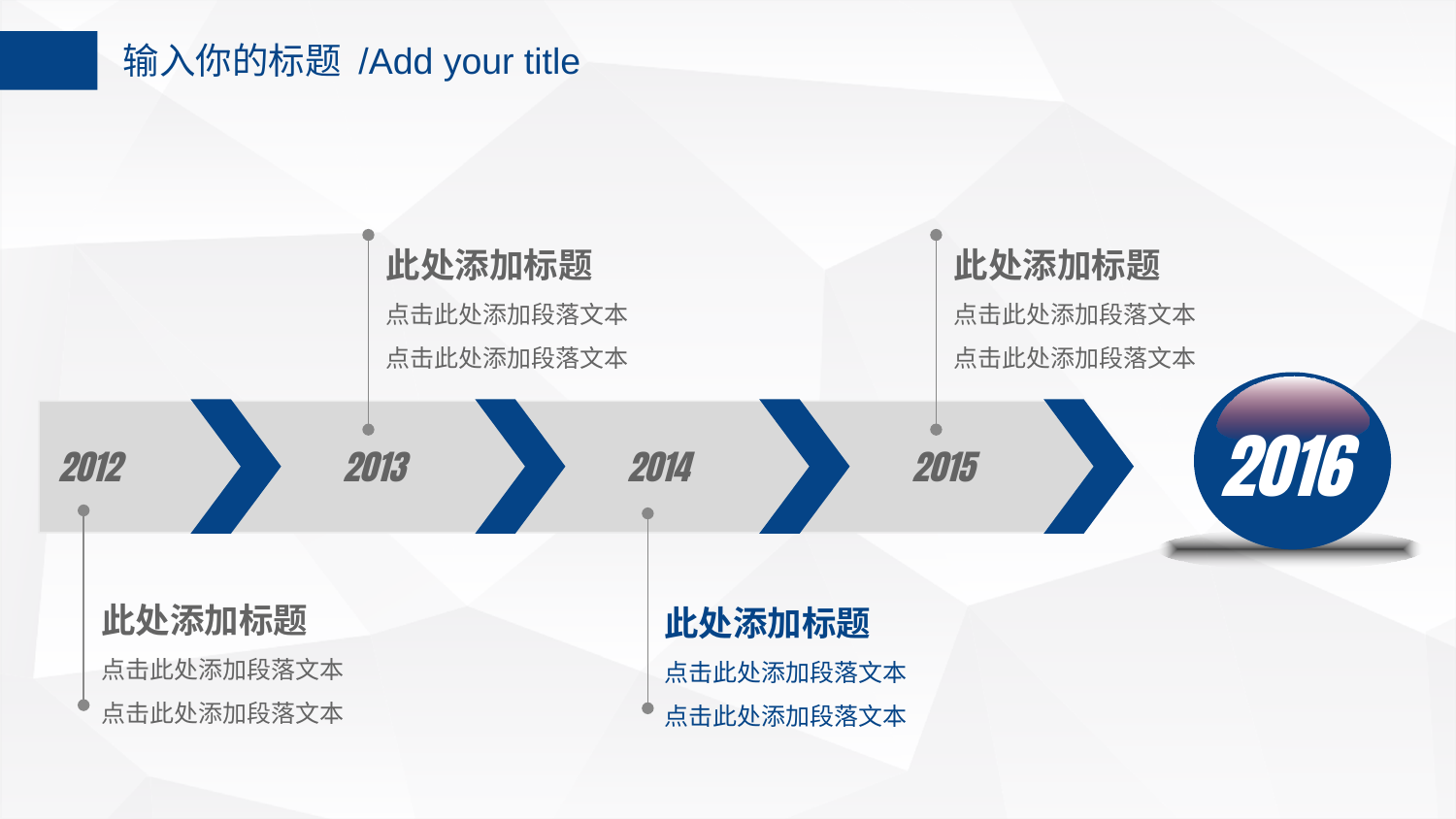

输入你的标题 /Add your title

此处添加标题
点击此处添加段落文本
点击此处添加段落文本
此处添加标题
点击此处添加段落文本
点击此处添加段落文本

2016

2012
2013
2014
2015
此处添加标题
点击此处添加段落文本
点击此处添加段落文本
此处添加标题
点击此处添加段落文本
点击此处添加段落文本